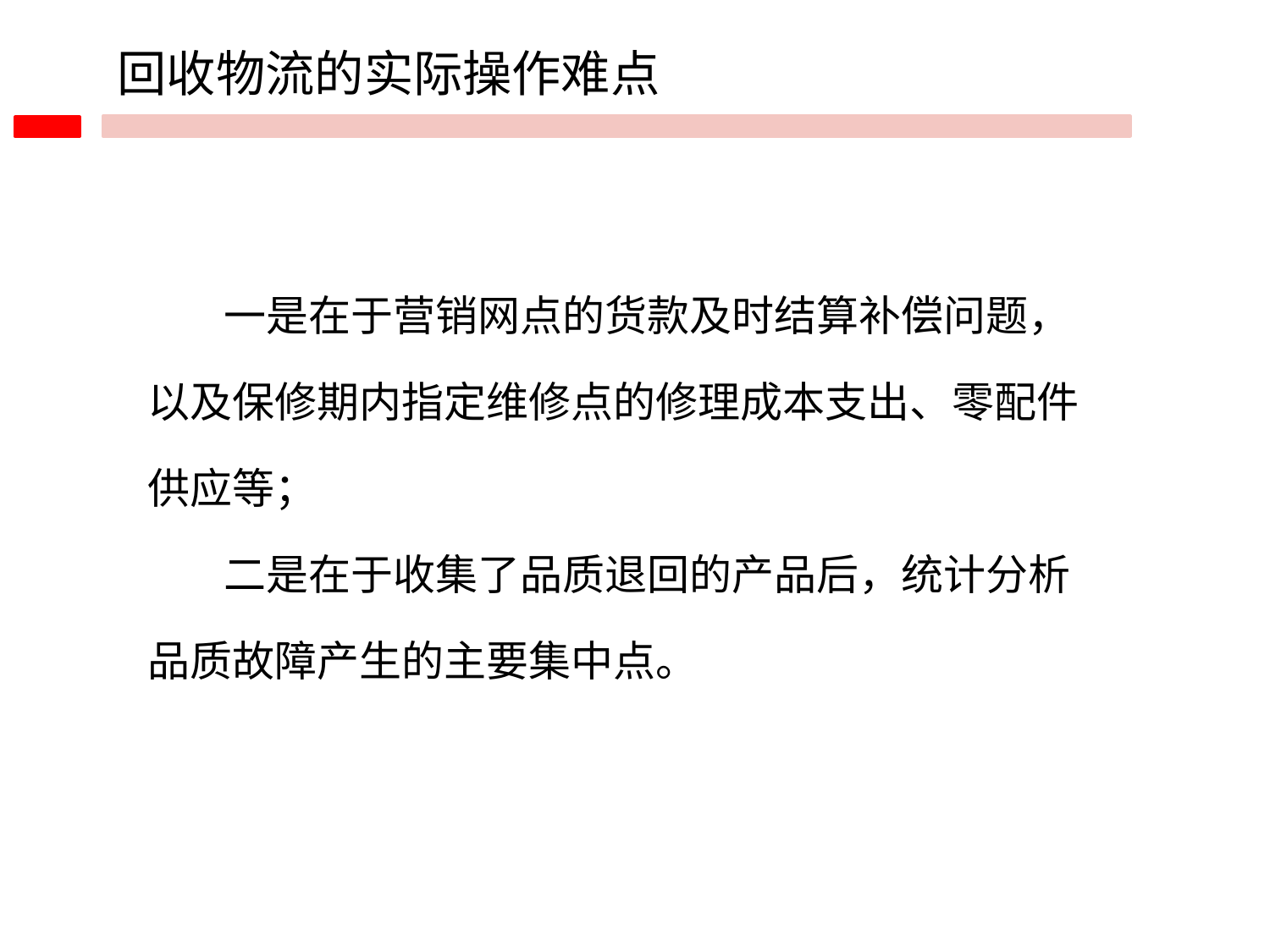

回收物流的实际操作难点

       一是在于营销网点的货款及时结算补偿问题，以及保修期内指定维修点的修理成本支出、零配件供应等；
       二是在于收集了品质退回的产品后，统计分析品质故障产生的主要集中点。